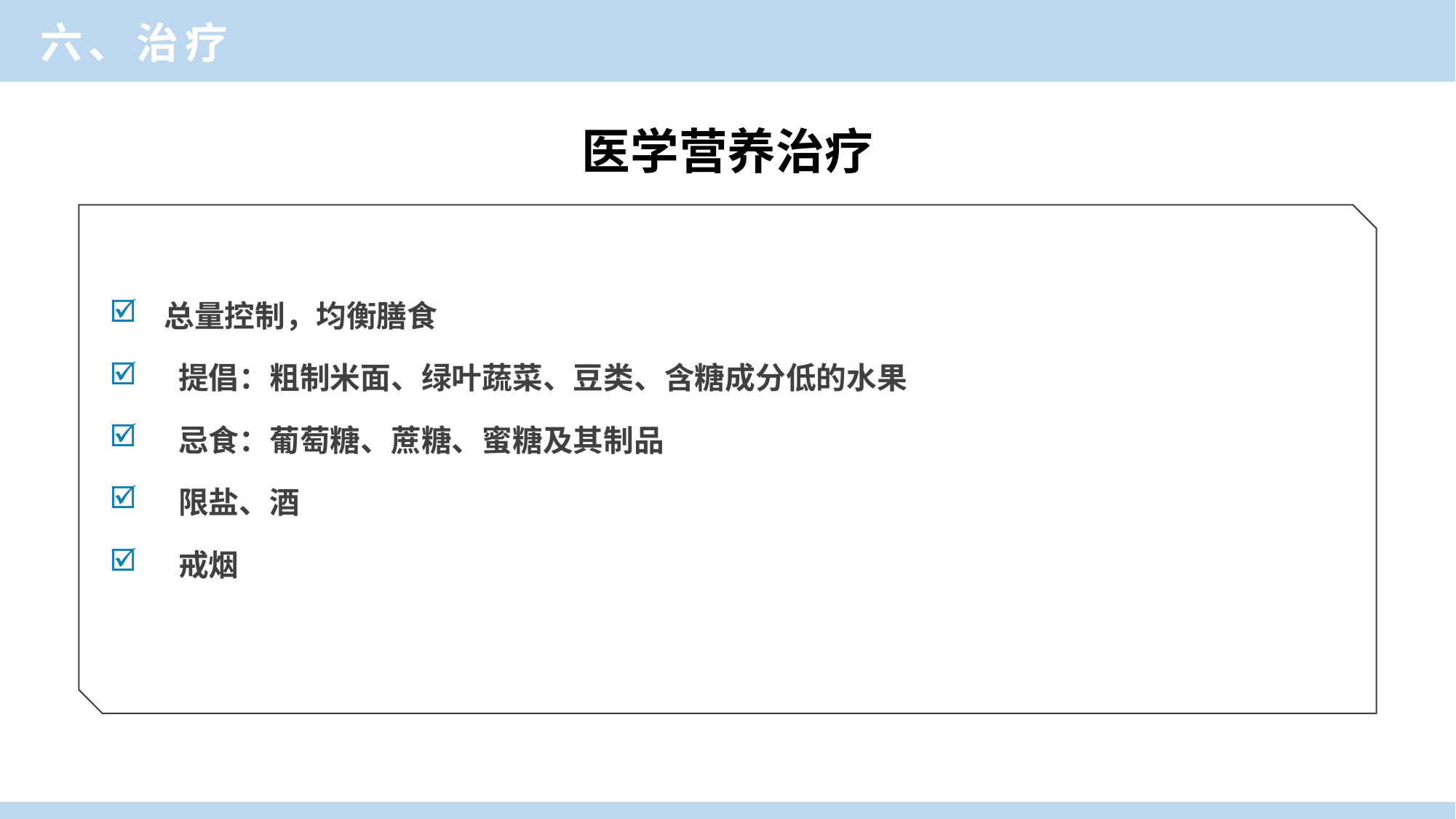

六、治疗
医学营养治疗

总量控制，均衡膳食
 提倡：粗制米面、绿叶蔬菜、豆类、含糖成分低的水果
 忌食：葡萄糖、蔗糖、蜜糖及其制品
 限盐、酒
 戒烟